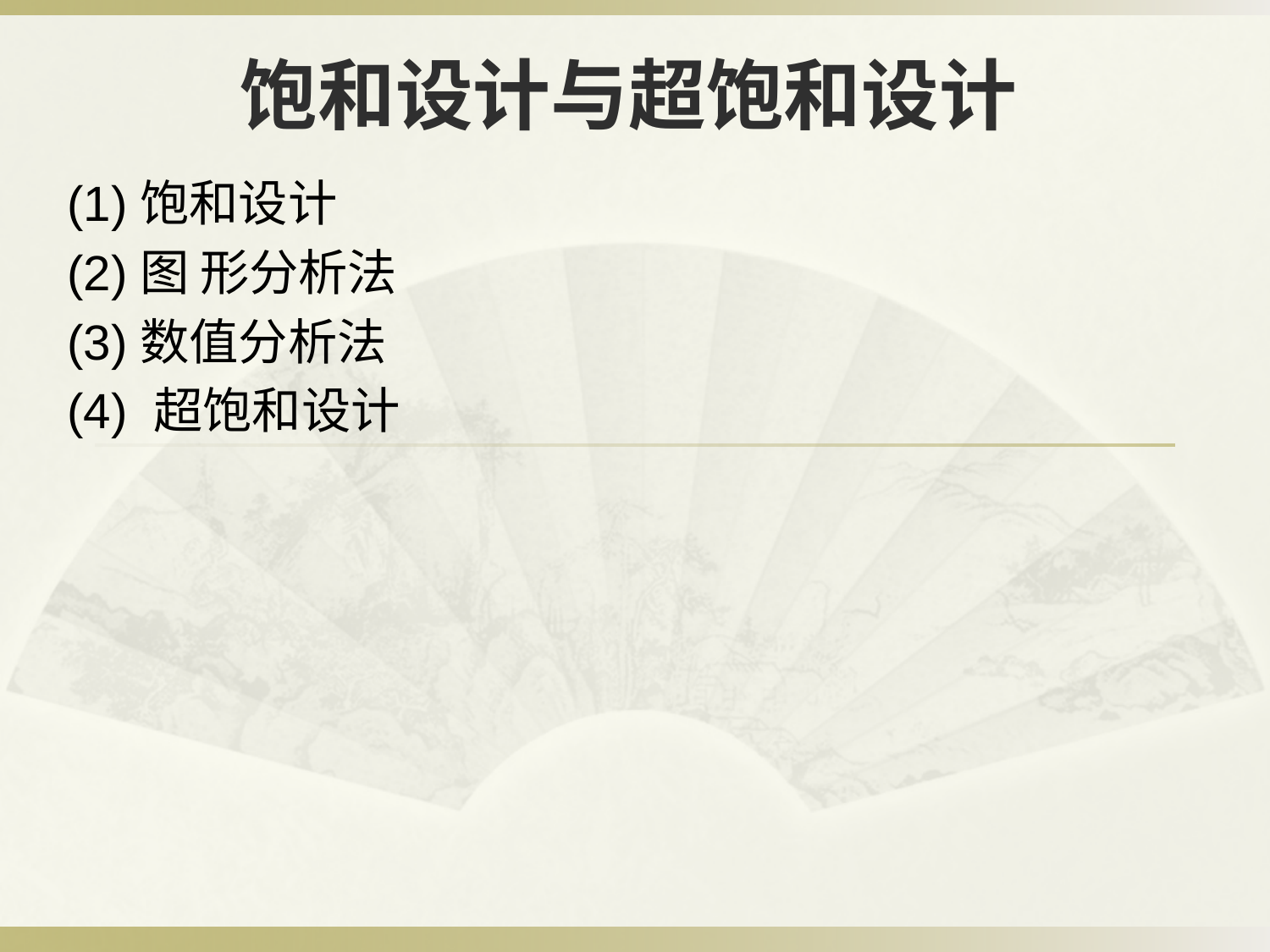

# 饱和设计与超饱和设计
(1)饱和设计
(2)图 形分析法
(3)数值分析法
(4) 超饱和设计